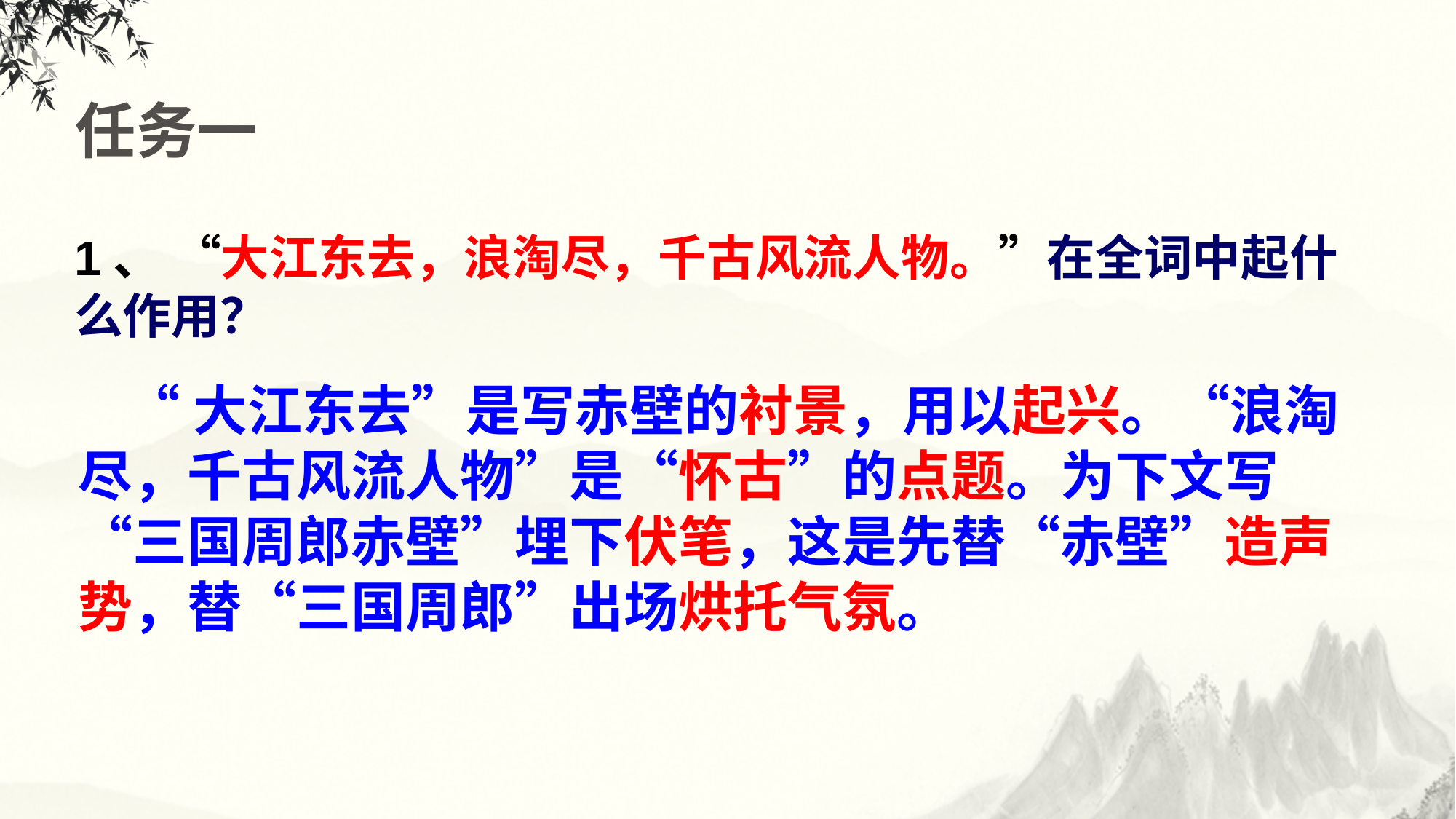

任务一
1、 “大江东去，浪淘尽，千古风流人物。”在全词中起什么作用？
     “大江东去”是写赤壁的衬景，用以起兴。“浪淘尽，千古风流人物”是“怀古”的点题。为下文写“三国周郎赤壁”埋下伏笔，这是先替“赤壁”造声势，替“三国周郎”出场烘托气氛。